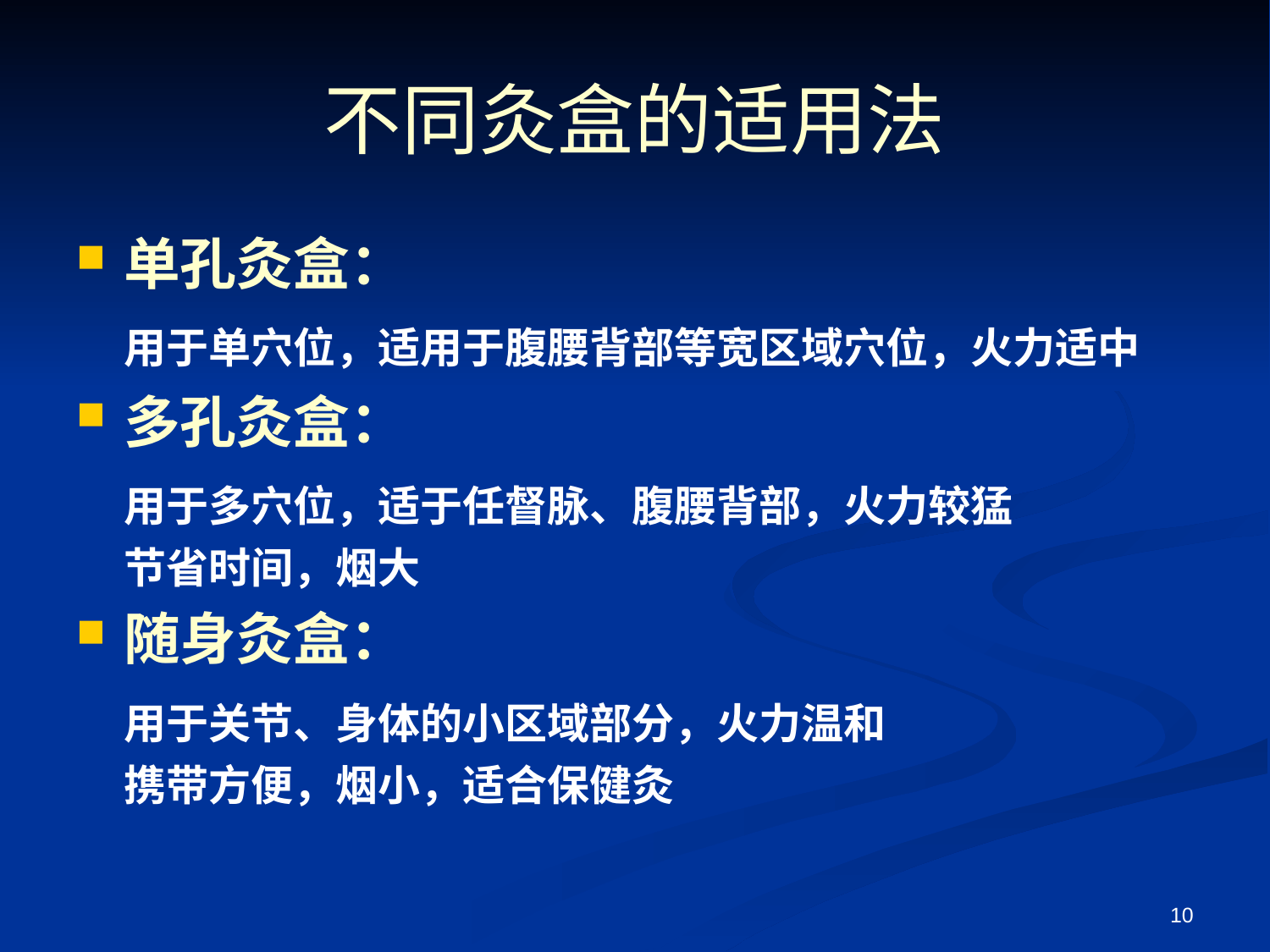

# 不同灸盒的适用法
单孔灸盒：
	用于单穴位，适用于腹腰背部等宽区域穴位，火力适中
多孔灸盒：
	用于多穴位，适于任督脉、腹腰背部，火力较猛
	节省时间，烟大
随身灸盒：
	用于关节、身体的小区域部分，火力温和
	携带方便，烟小，适合保健灸
10